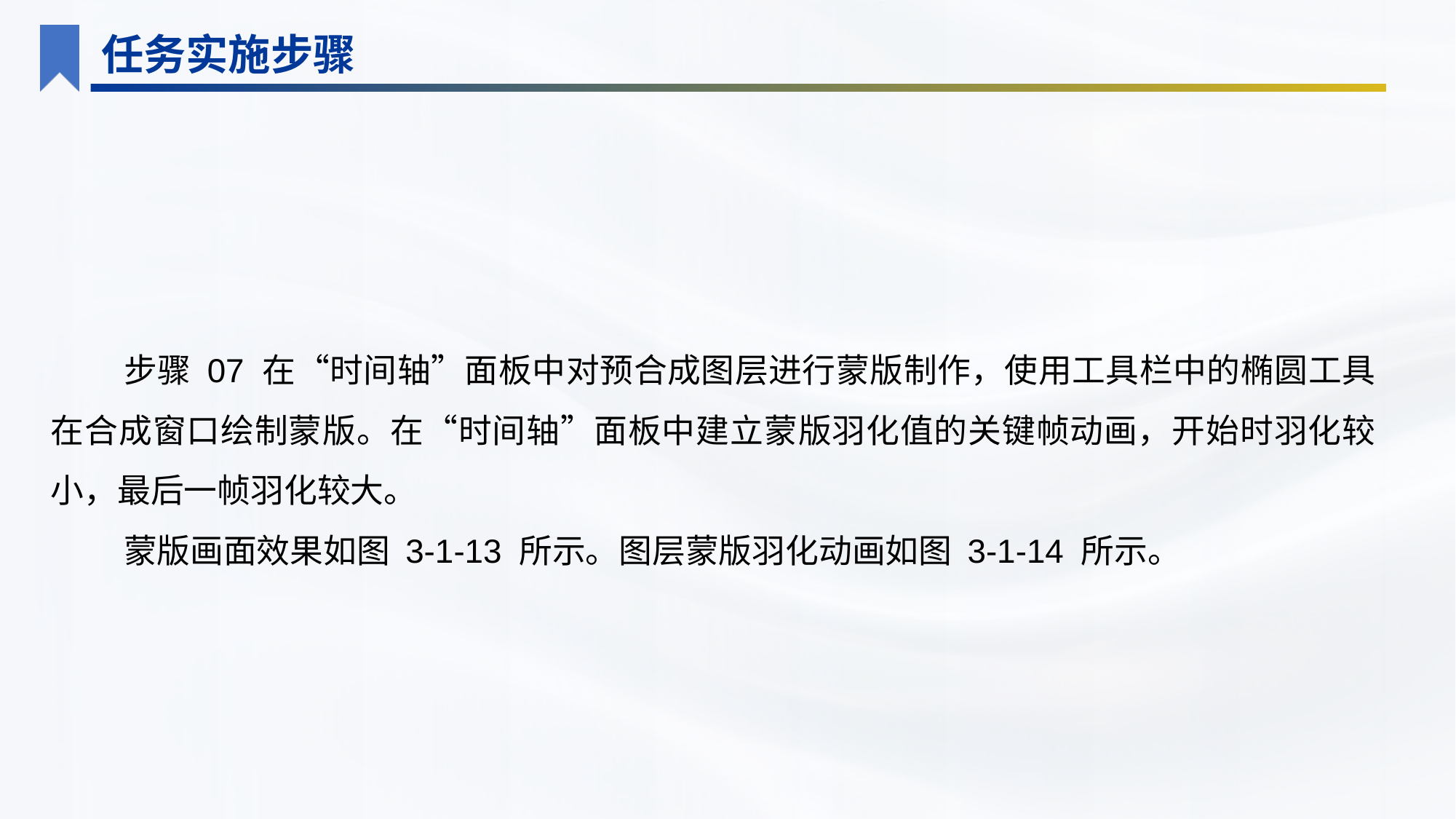

任务实施步骤
步骤 07 在“时间轴”面板中对预合成图层进行蒙版制作，使用工具栏中的椭圆工具在合成窗口绘制蒙版。在“时间轴”面板中建立蒙版羽化值的关键帧动画，开始时羽化较小，最后一帧羽化较大。
蒙版画面效果如图 3-1-13 所示。图层蒙版羽化动画如图 3-1-14 所示。